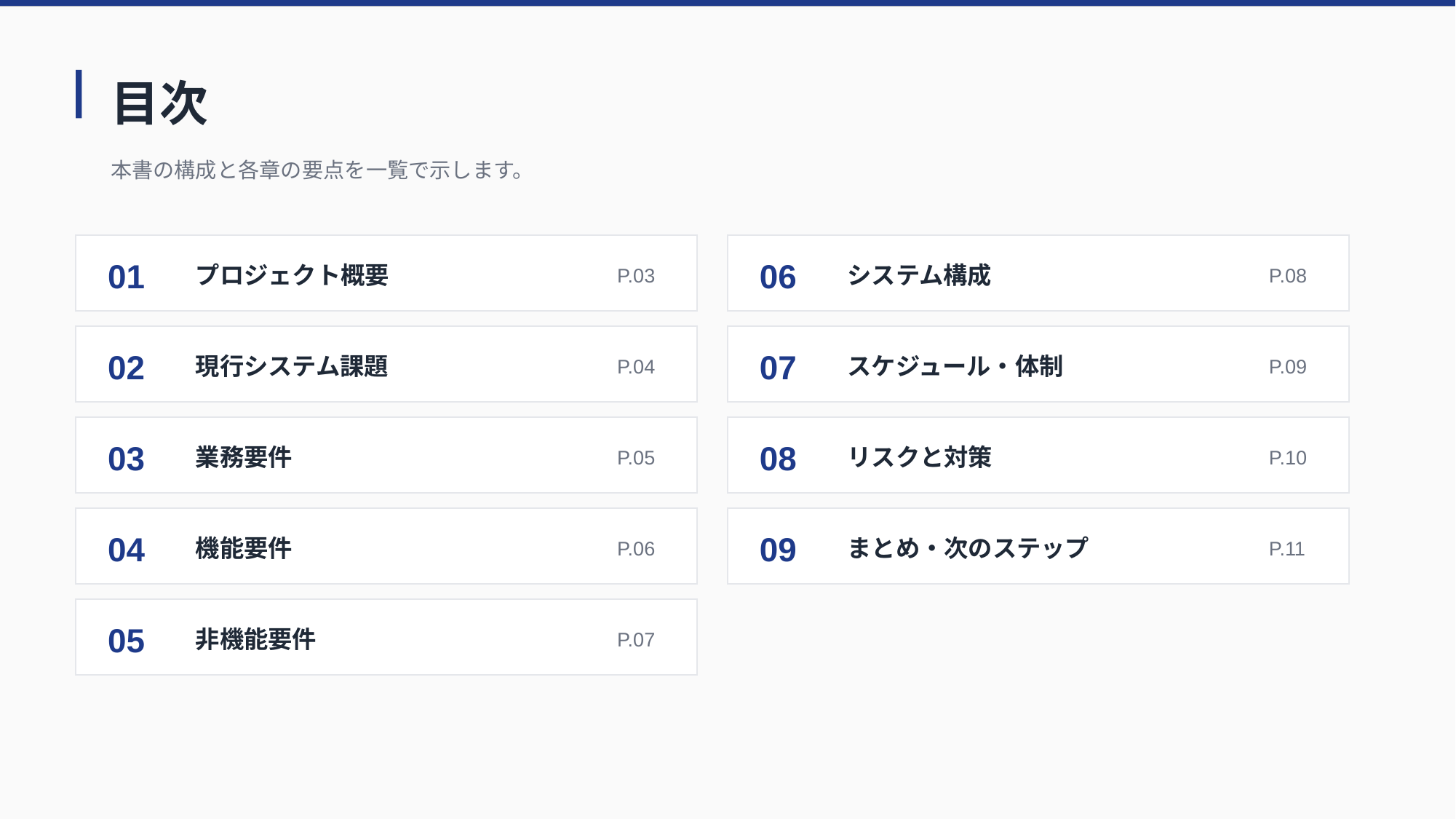

# 目次

本書の構成と各章の要点を一覧で示します。

01
06
プロジェクト概要
システム構成
P.03
P.08

02
07
現行システム課題
スケジュール・体制
P.04
P.09

03
08
業務要件
リスクと対策
P.05
P.10

04
09
機能要件
まとめ・次のステップ
P.06
P.11

05
非機能要件
P.07